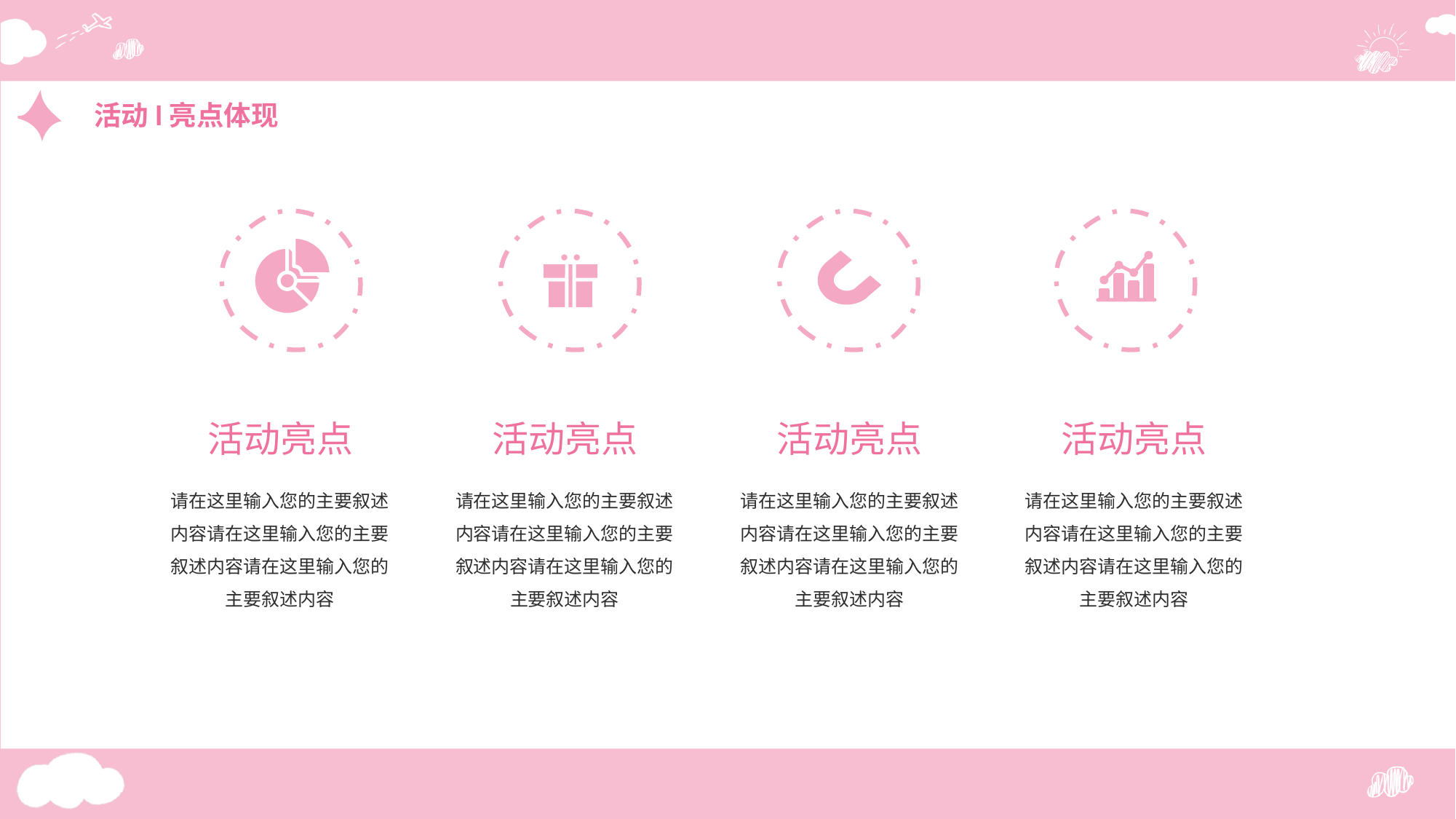

活动l亮点体现

活动亮点
请在这里输入您的主要叙述内容请在这里输入您的主要叙述内容请在这里输入您的主要叙述内容
活动亮点
请在这里输入您的主要叙述内容请在这里输入您的主要叙述内容请在这里输入您的主要叙述内容
活动亮点
请在这里输入您的主要叙述内容请在这里输入您的主要叙述内容请在这里输入您的主要叙述内容
活动亮点
请在这里输入您的主要叙述内容请在这里输入您的主要叙述内容请在这里输入您的主要叙述内容